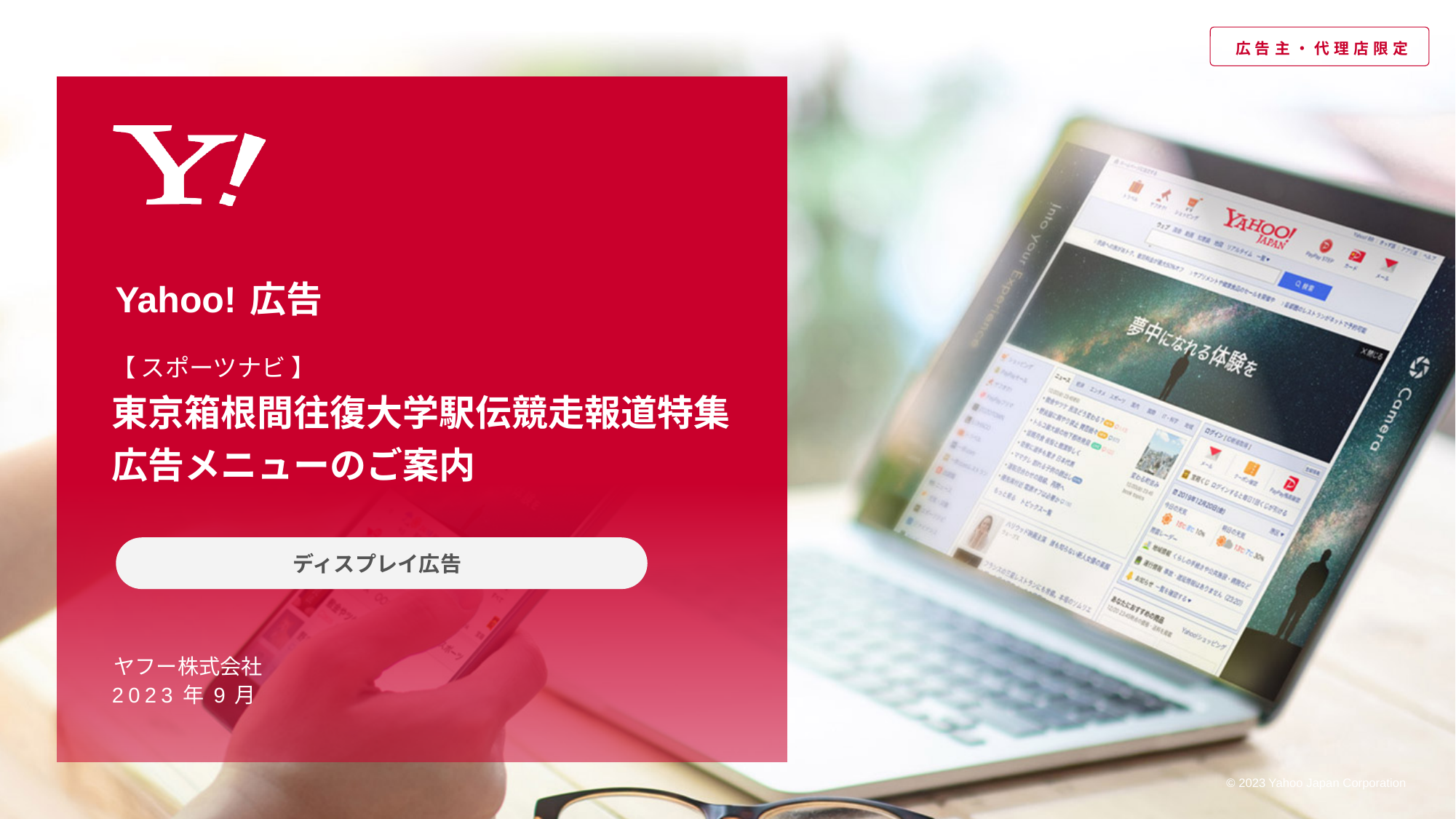

# 【 スポーツナビ 】 東京箱根間往復大学駅伝競走報道特集 広告メニューのご案内
ディスプレイ広告